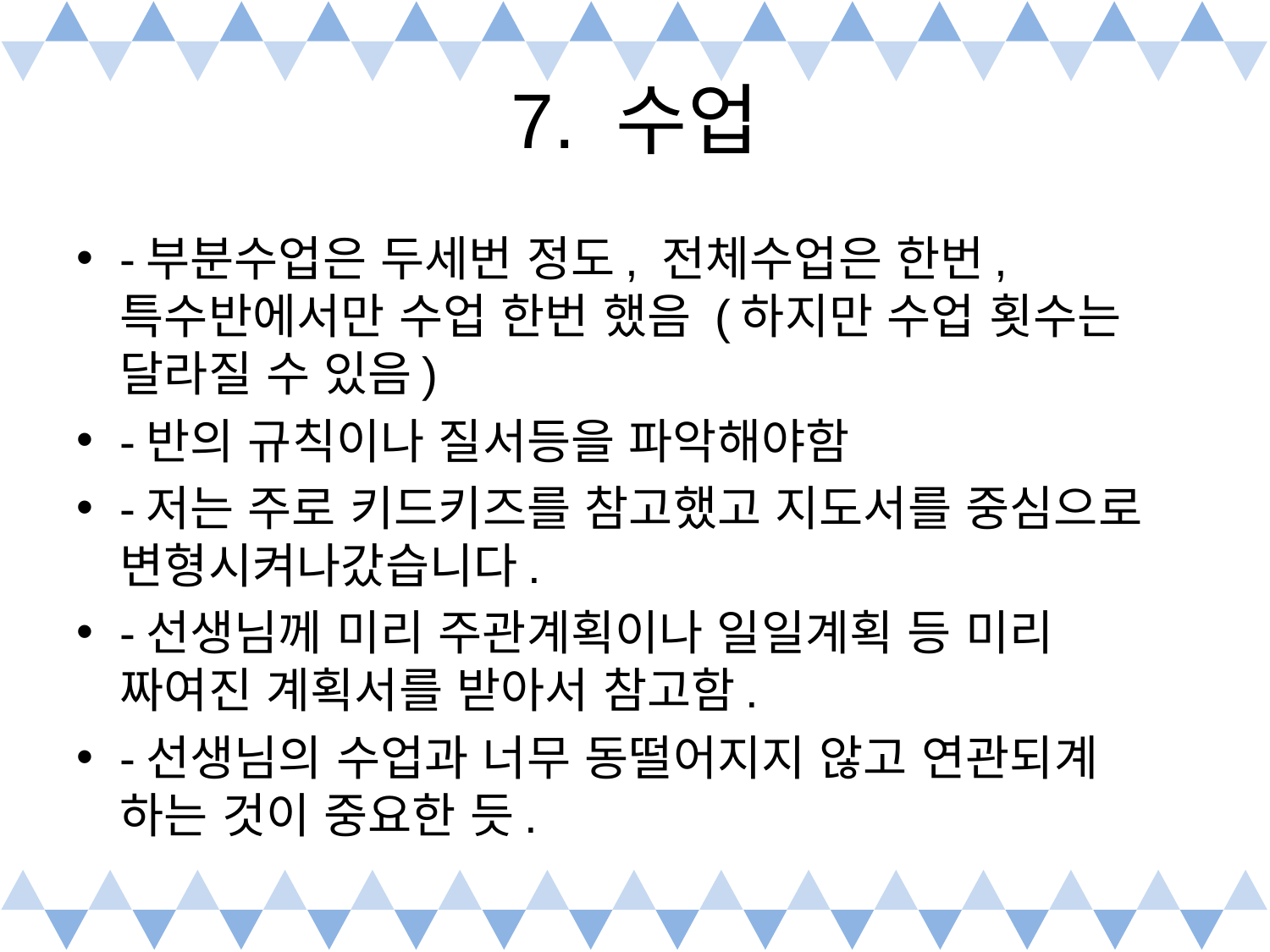

# 7. 수업
-부분수업은 두세번 정도, 전체수업은 한번, 특수반에서만 수업 한번 했음 (하지만 수업 횟수는 달라질 수 있음)
-반의 규칙이나 질서등을 파악해야함
-저는 주로 키드키즈를 참고했고 지도서를 중심으로 변형시켜나갔습니다.
-선생님께 미리 주관계획이나 일일계획 등 미리 짜여진 계획서를 받아서 참고함.
-선생님의 수업과 너무 동떨어지지 않고 연관되계 하는 것이 중요한 듯.